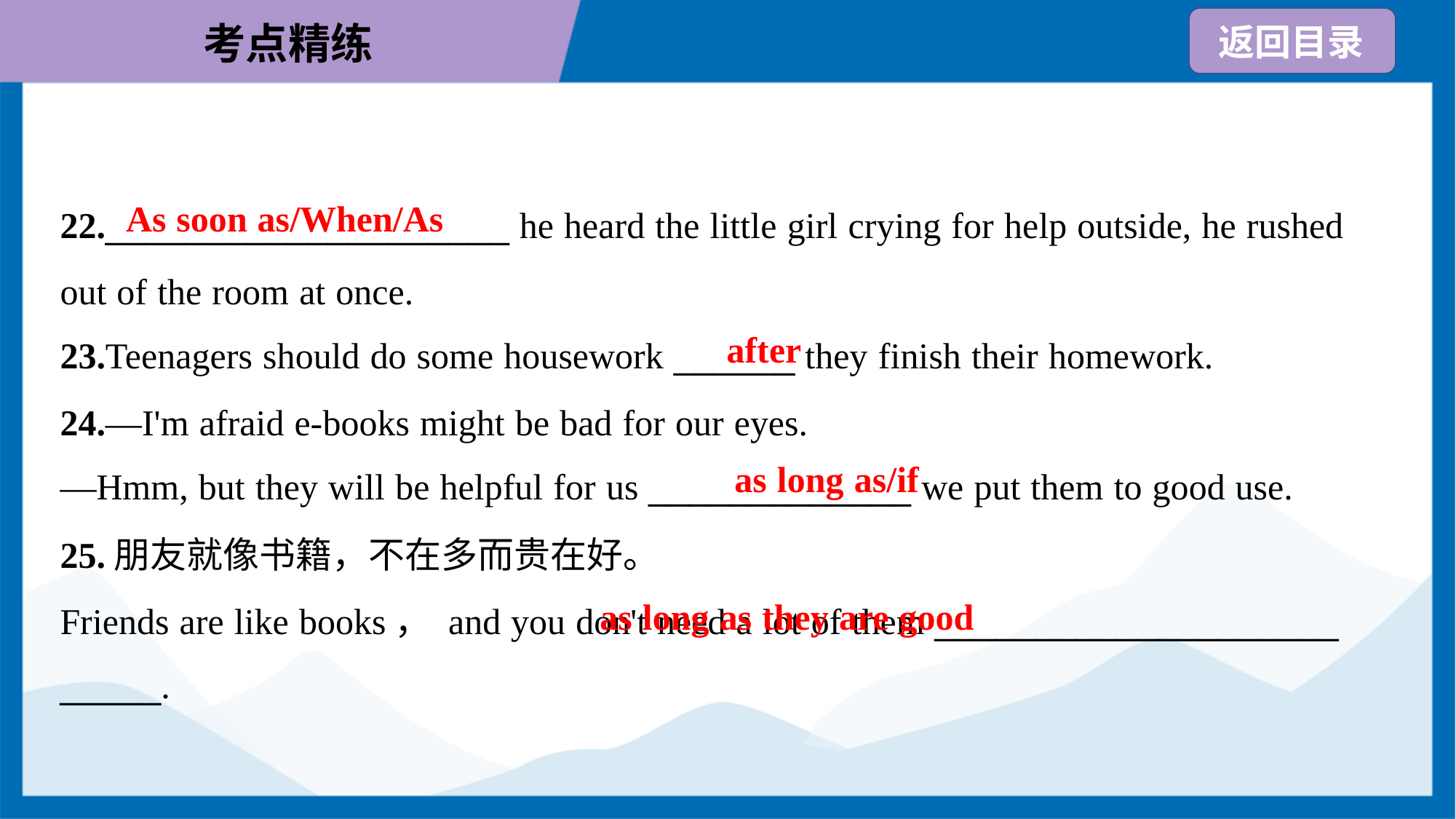

As soon as/When/As
22.____________________ he heard the little girl crying for help outside, he rushed
out of the room at once.
23.Teenagers should do some housework ______ they finish their homework.
after
24.—I'm afraid e-books might be bad for our eyes.
—Hmm, but they will be helpful for us _____________ we put them to good use.
as long as/if
25.朋友就像书籍，不在多而贵在好。
Friends are like books， and you don't need a lot of them ____________________
_____.
                                                     as long as they are good